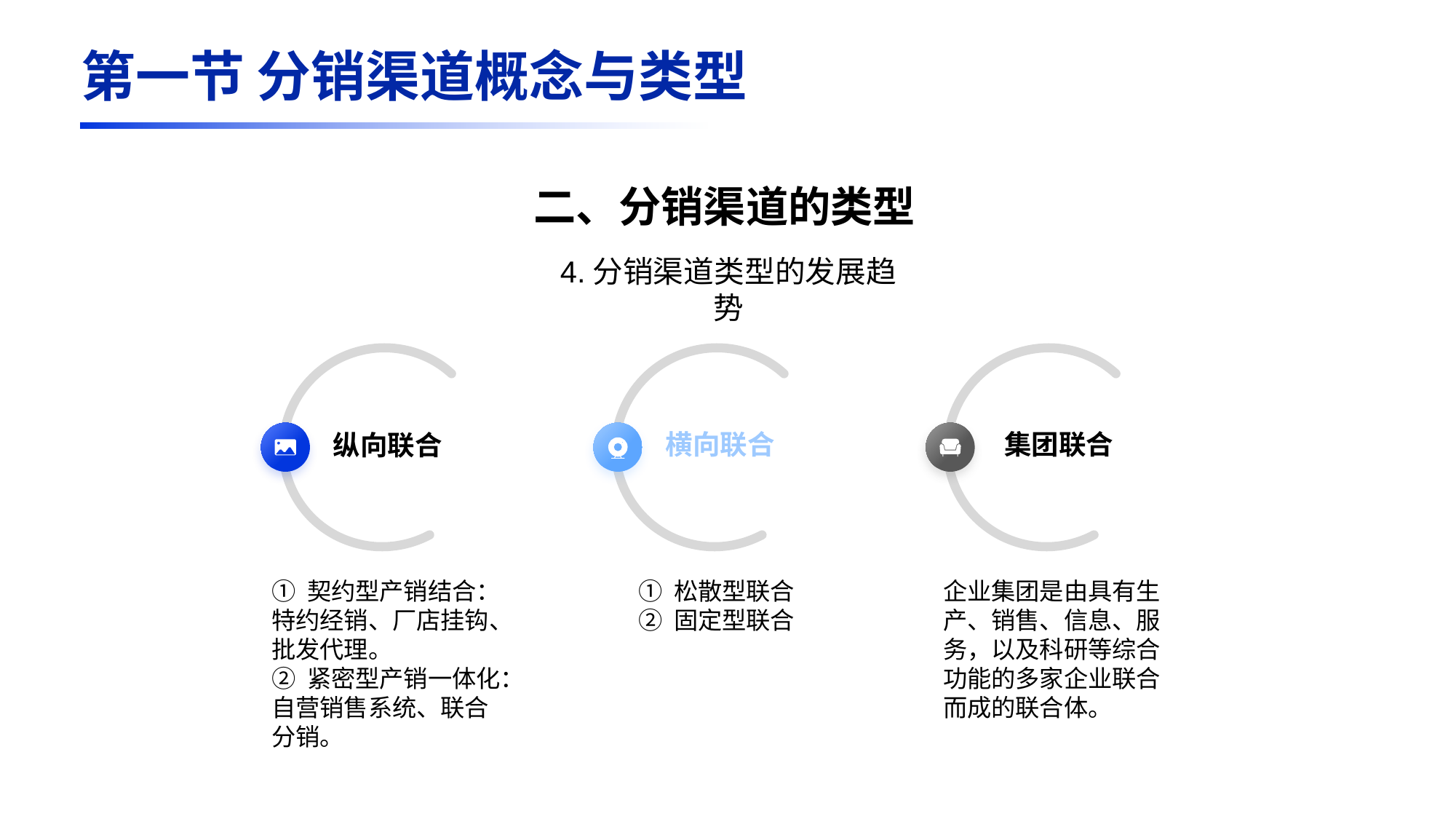

第一节 分销渠道概念与类型
二、分销渠道的类型
4.分销渠道类型的发展趋势

横向联合
集团联合

纵向联合

① 契约型产销结合：特约经销、厂店挂钩、批发代理。
② 紧密型产销一体化：自营销售系统、联合分销。
① 松散型联合
② 固定型联合
企业集团是由具有生产、销售、信息、服务，以及科研等综合功能的多家企业联合而成的联合体。